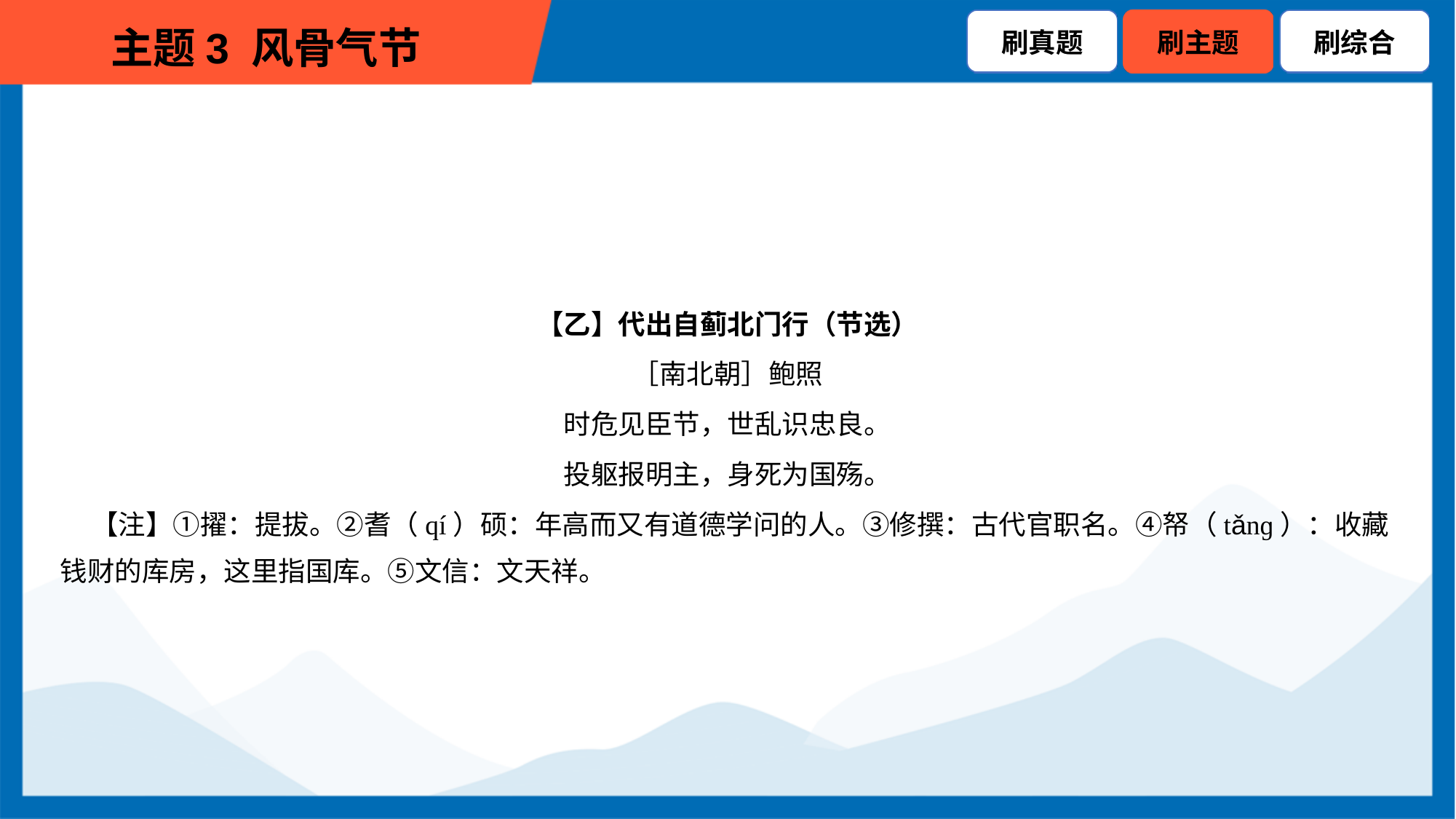

【乙】代出自蓟北门行（节选）
［南北朝］鲍照
时危见臣节，世乱识忠良。
投躯报明主，身死为国殇。
    【注】①擢：提拔。②耆（qí）硕：年高而又有道德学问的人。③修撰：古代官职名。④帑（tǎnɡ）：收藏
钱财的库房，这里指国库。⑤文信：文天祥。